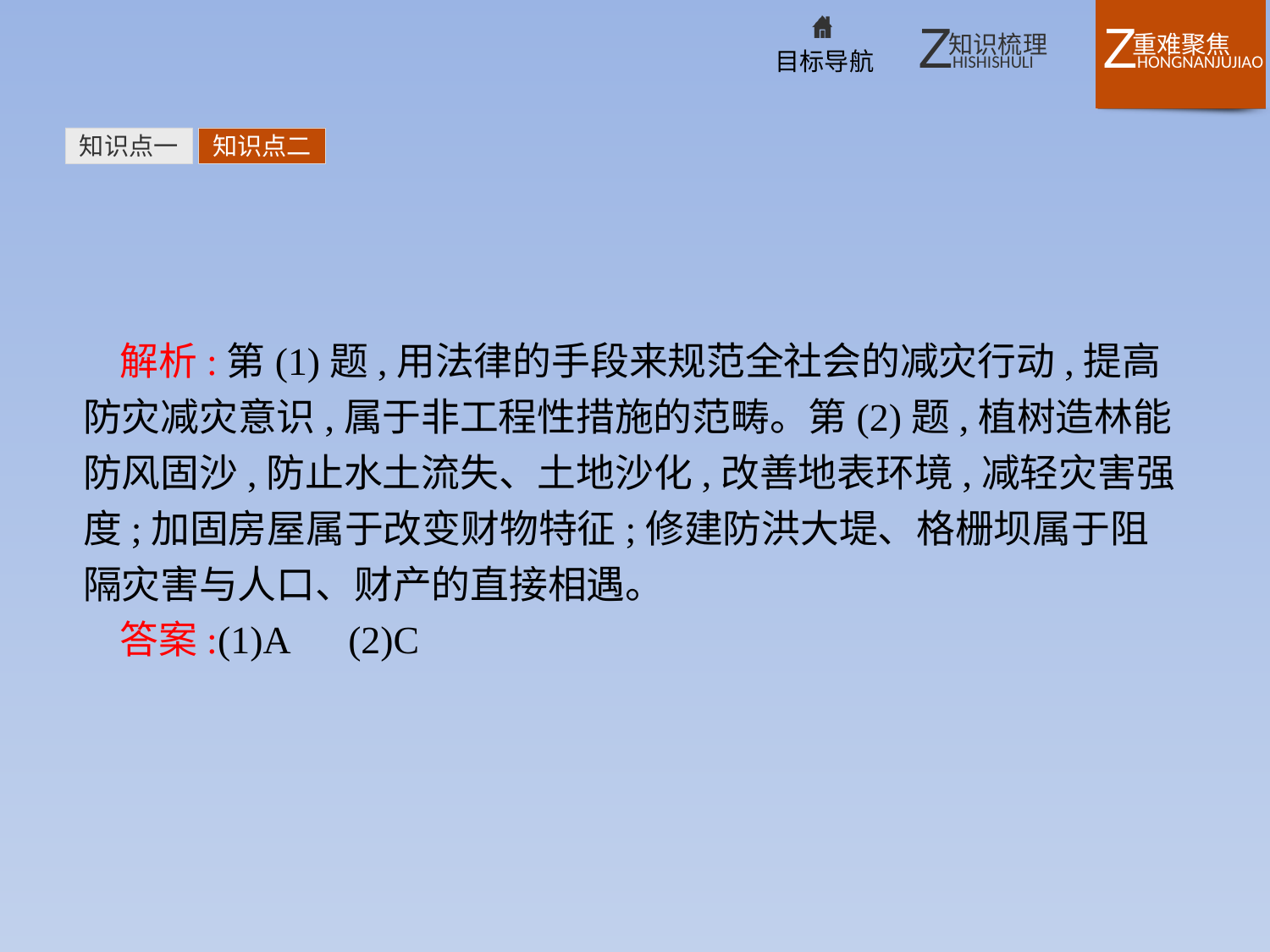

知识点一
知识点二
解析:第(1)题,用法律的手段来规范全社会的减灾行动,提高防灾减灾意识,属于非工程性措施的范畴。第(2)题,植树造林能防风固沙,防止水土流失、土地沙化,改善地表环境,减轻灾害强度;加固房屋属于改变财物特征;修建防洪大堤、格栅坝属于阻隔灾害与人口、财产的直接相遇。
答案:(1)A　(2)C